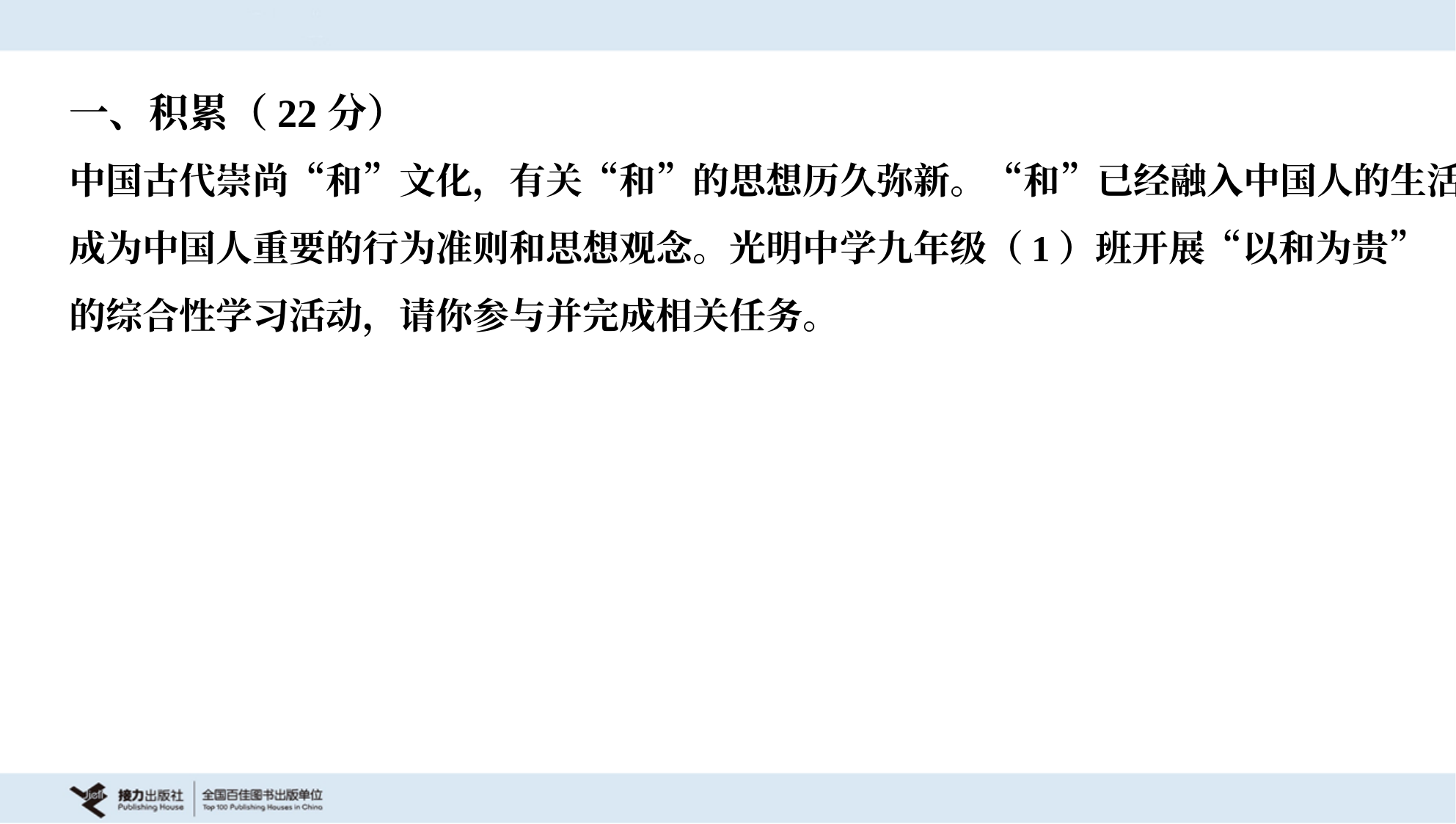

一、积累（22分）
中国古代崇尚“和”文化，有关“和”的思想历久弥新。“和”已经融入中国人的生活，
成为中国人重要的行为准则和思想观念。光明中学九年级（1）班开展“以和为贵”
的综合性学习活动，请你参与并完成相关任务。